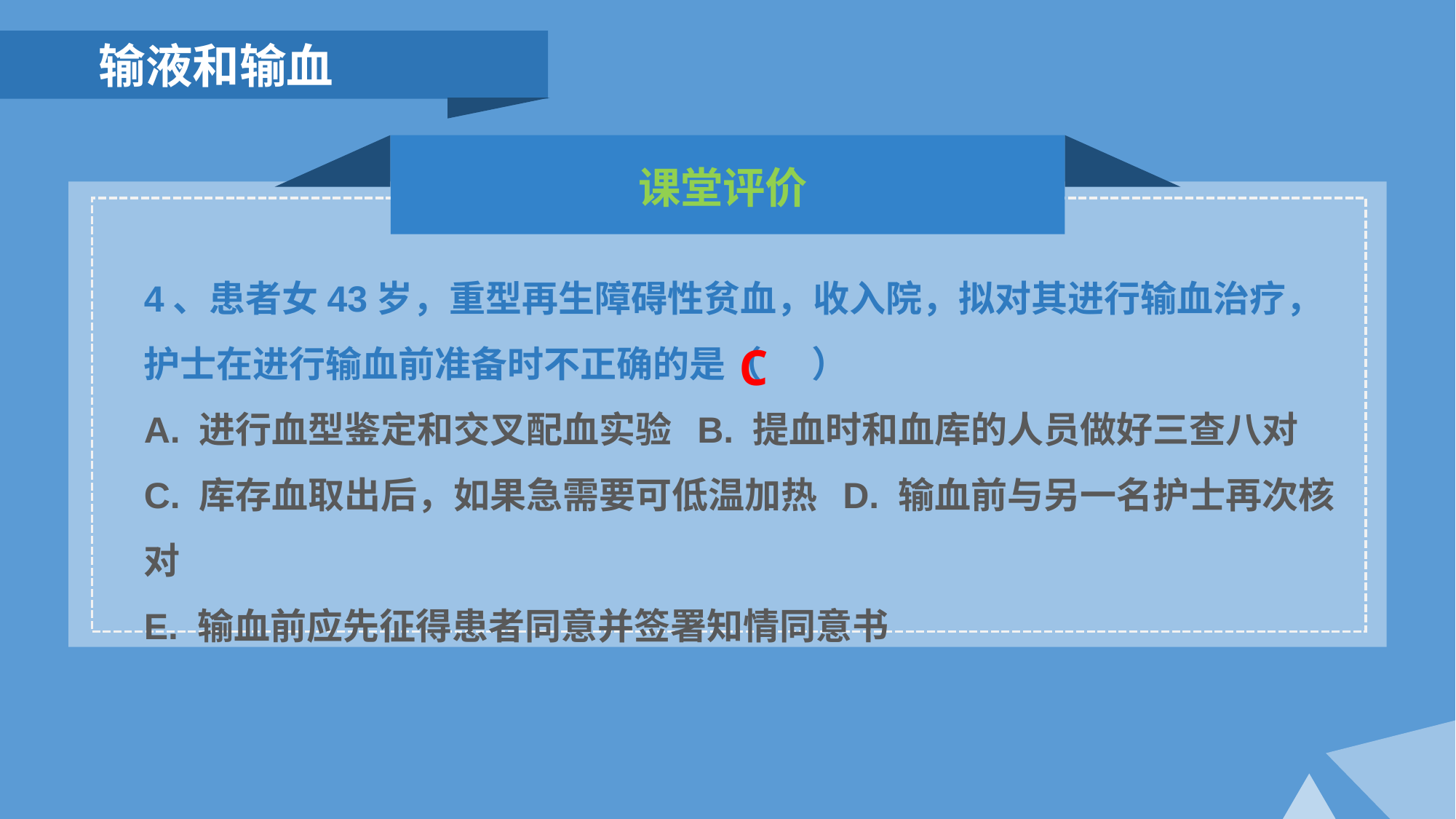

输液和输血

课堂评价

4、患者女43岁，重型再生障碍性贫血，收入院，拟对其进行输血治疗，护士在进行输血前准备时不正确的是（      ）
A. 进行血型鉴定和交叉配血实验  B. 提血时和血库的人员做好三查八对
C. 库存血取出后，如果急需要可低温加热  D. 输血前与另一名护士再次核对
E. 输血前应先征得患者同意并签署知情同意书
C